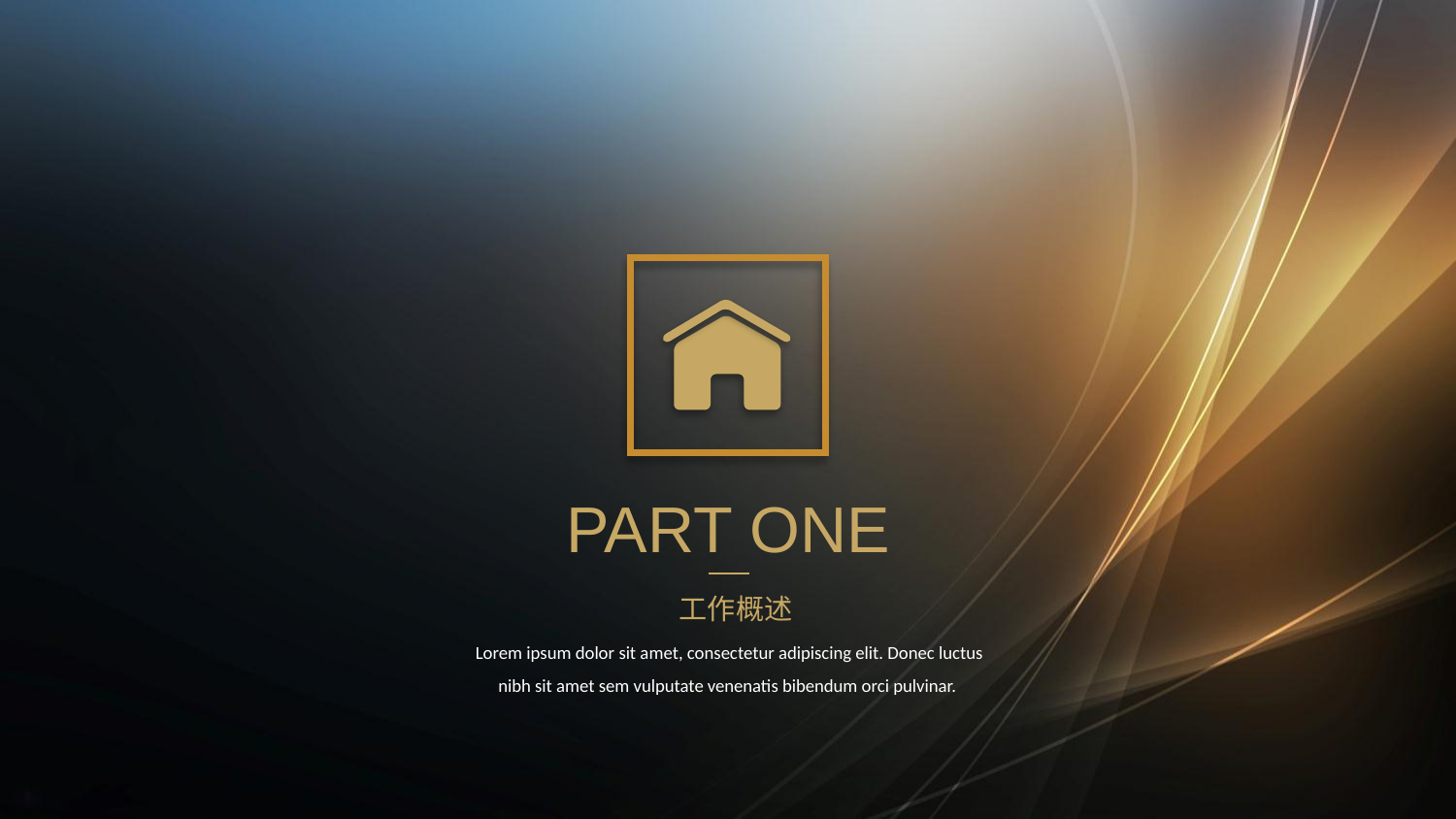

PART ONE
工作概述
Lorem ipsum dolor sit amet, consectetur adipiscing elit. Donec luctus nibh sit amet sem vulputate venenatis bibendum orci pulvinar.